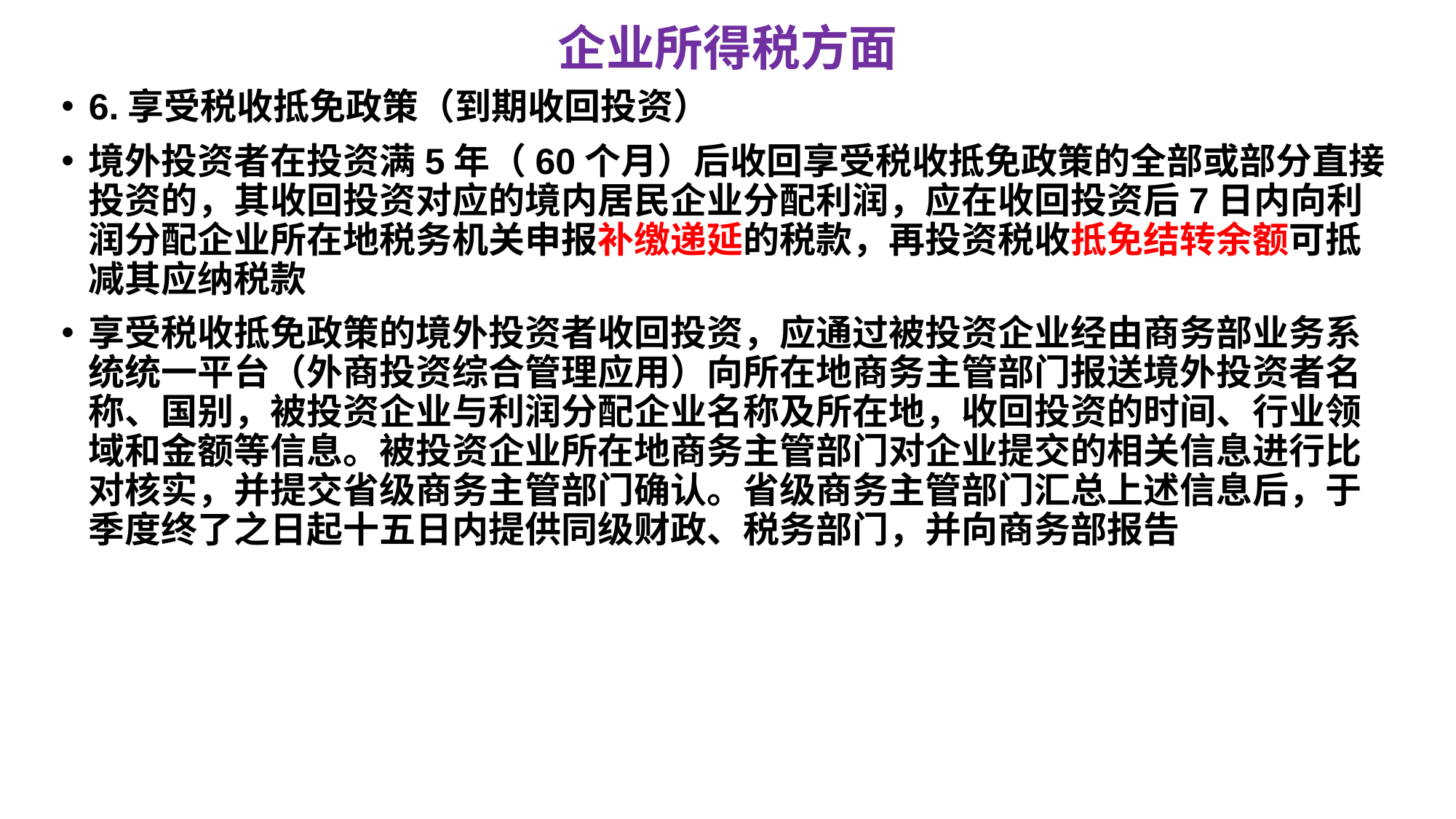

# 企业所得税方面
6.享受税收抵免政策（到期收回投资）
境外投资者在投资满5年（60个月）后收回享受税收抵免政策的全部或部分直接投资的，其收回投资对应的境内居民企业分配利润，应在收回投资后7日内向利润分配企业所在地税务机关申报补缴递延的税款，再投资税收抵免结转余额可抵减其应纳税款
享受税收抵免政策的境外投资者收回投资，应通过被投资企业经由商务部业务系统统一平台（外商投资综合管理应用）向所在地商务主管部门报送境外投资者名称、国别，被投资企业与利润分配企业名称及所在地，收回投资的时间、行业领域和金额等信息。被投资企业所在地商务主管部门对企业提交的相关信息进行比对核实，并提交省级商务主管部门确认。省级商务主管部门汇总上述信息后，于季度终了之日起十五日内提供同级财政、税务部门，并向商务部报告